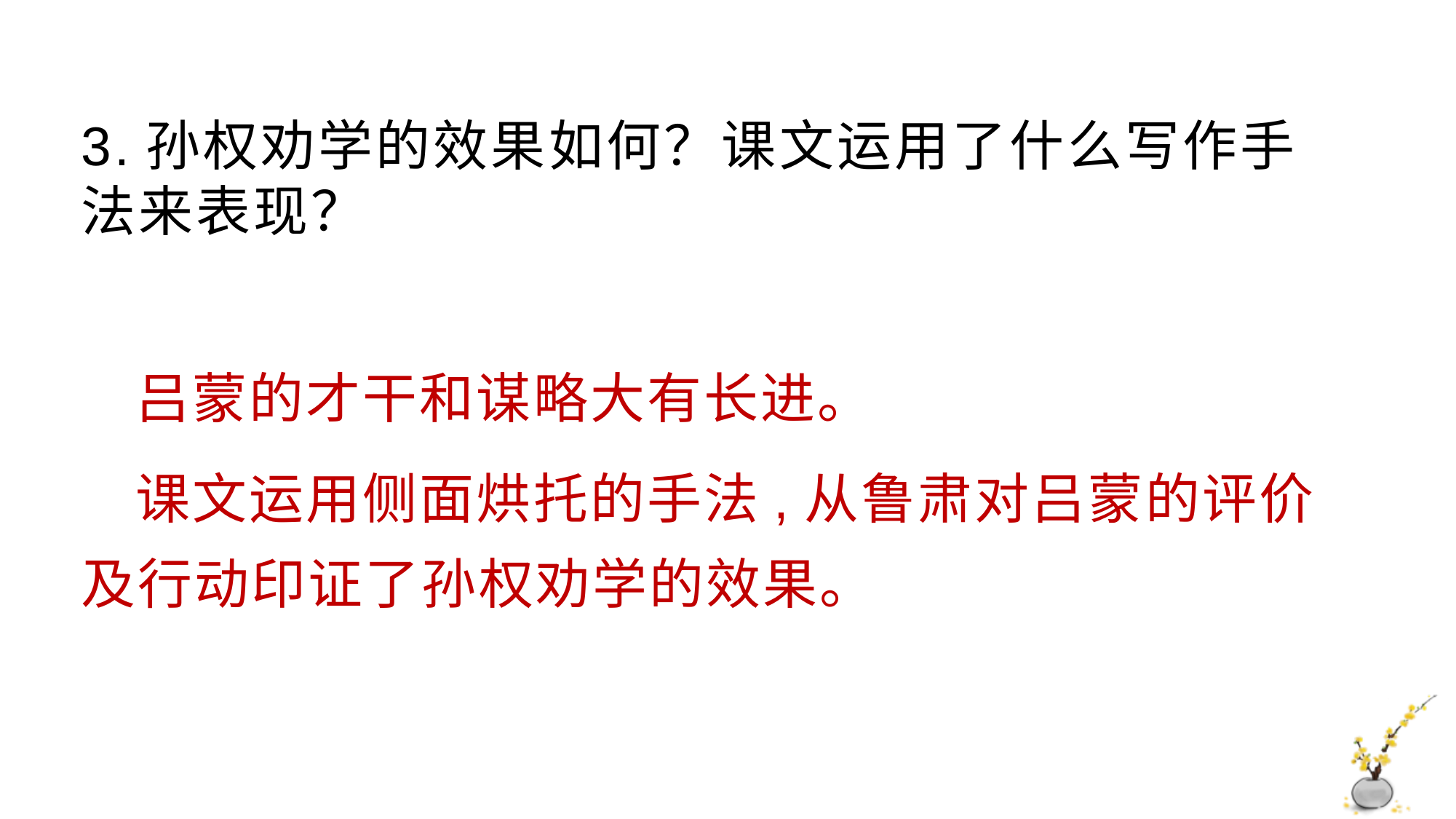

# 3.孙权劝学的效果如何？课文运用了什么写作手法来表现？
吕蒙的才干和谋略大有长进。
课文运用侧面烘托的手法,从鲁肃对吕蒙的评价及行动印证了孙权劝学的效果。